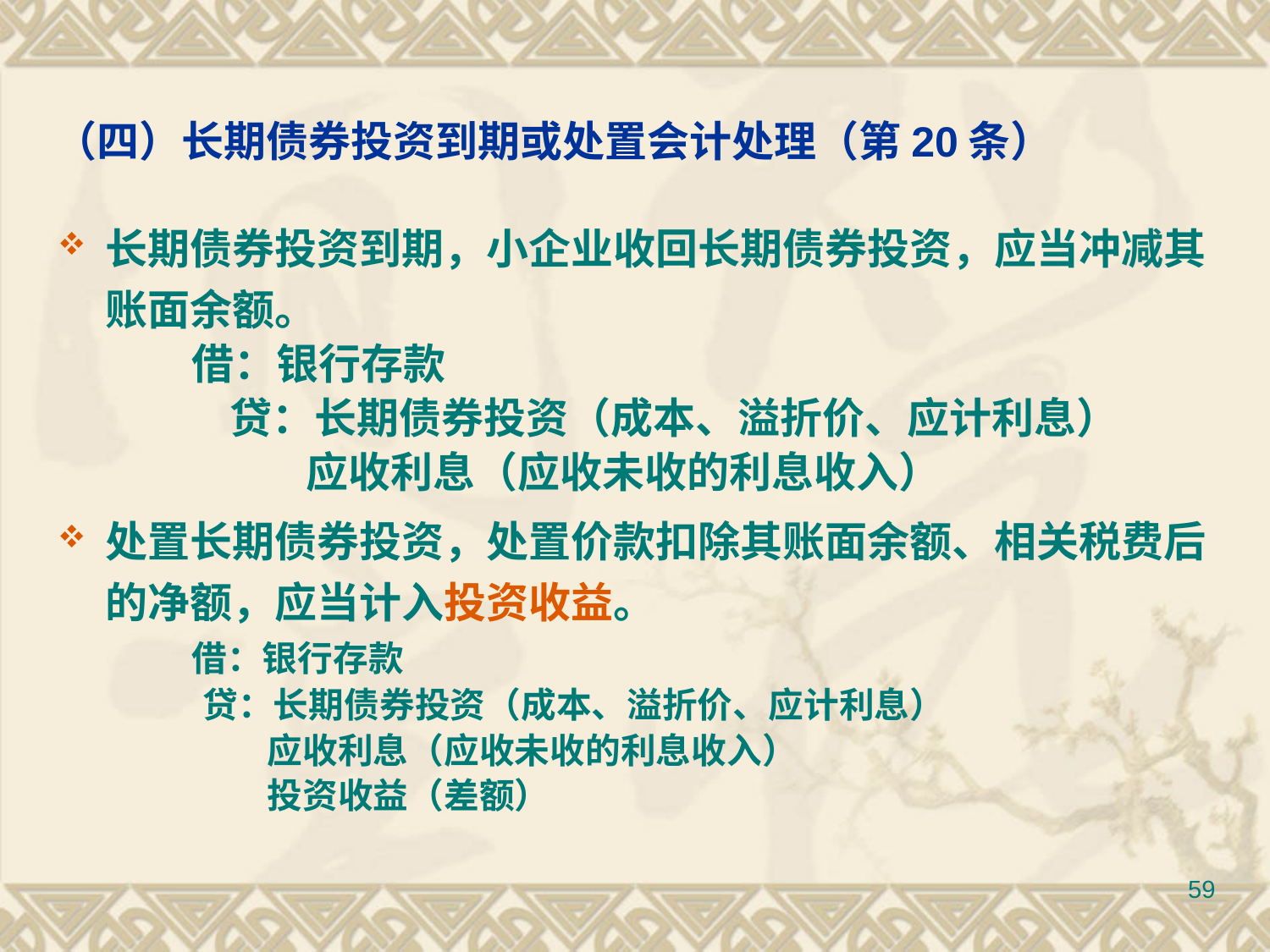

# （四）长期债券投资到期或处置会计处理（第20条）
长期债券投资到期，小企业收回长期债券投资，应当冲减其账面余额。
             借：银行存款
                 贷：长期债券投资（成本、溢折价、应计利息）
                         应收利息（应收未收的利息收入）
处置长期债券投资，处置价款扣除其账面余额、相关税费后的净额，应当计入投资收益。
             借：银行存款
                 贷：长期债券投资（成本、溢折价、应计利息）
                         应收利息（应收未收的利息收入）
                         投资收益（差额）
59